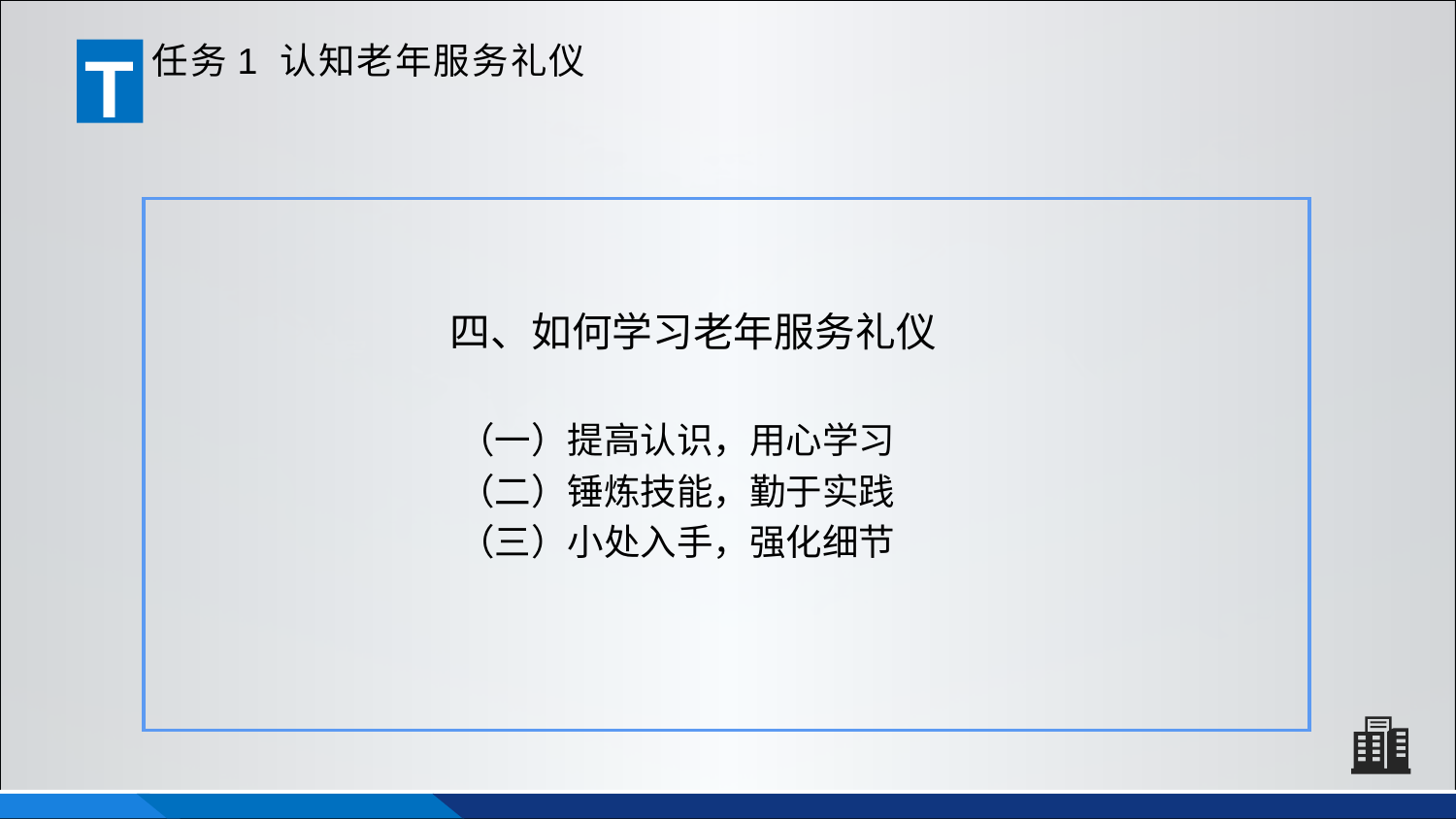

T
任务1 认知老年服务礼仪

四、如何学习老年服务礼仪
（一）提高认识，用心学习
（二）锤炼技能，勤于实践
（三）小处入手，强化细节